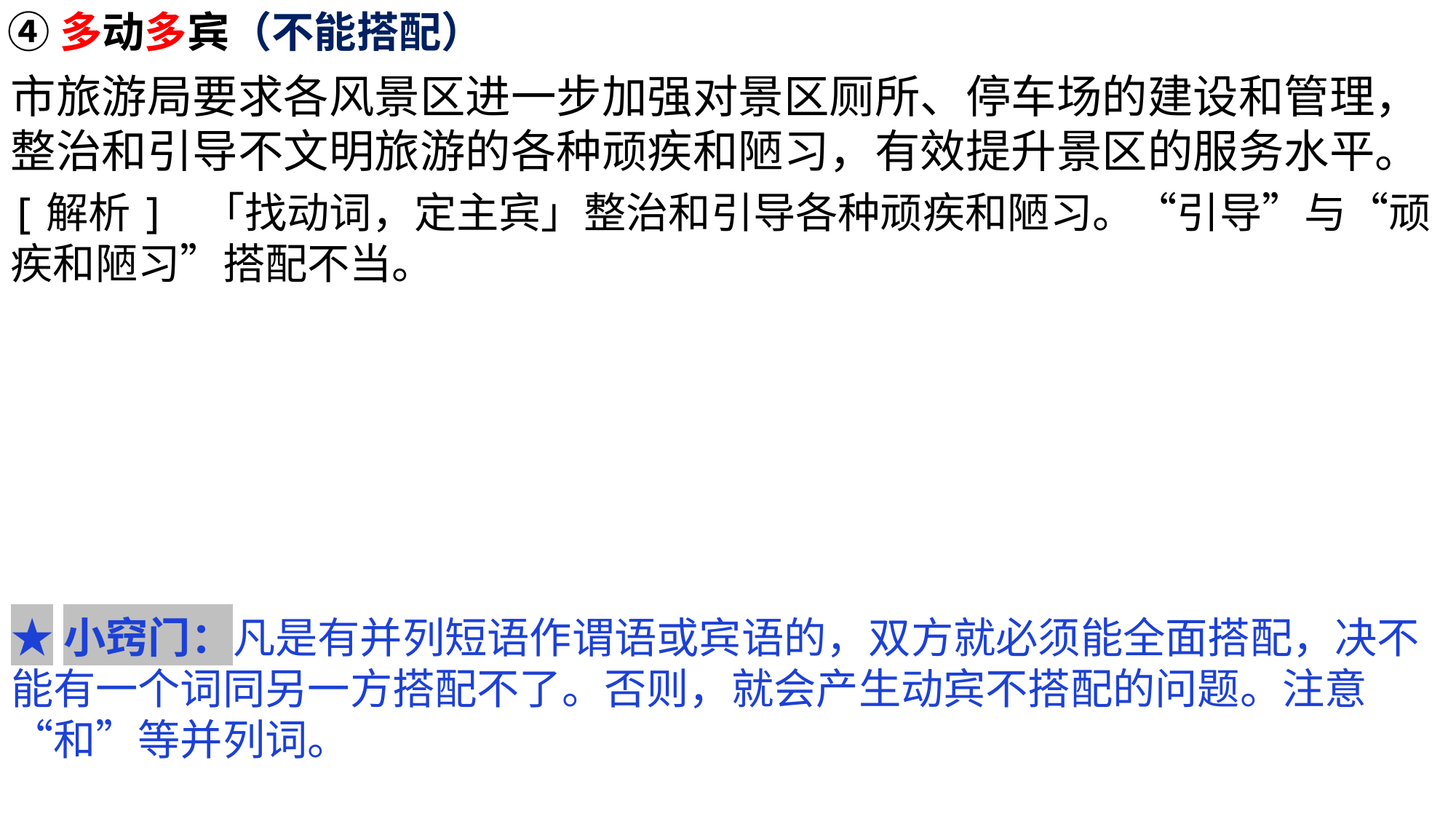

④多动多宾（不能搭配）
市旅游局要求各风景区进一步加强对景区厕所、停车场的建设和管理，整治和引导不文明旅游的各种顽疾和陋习，有效提升景区的服务水平。
[解析] 「找动词，定主宾」整治和引导各种顽疾和陋习。“引导”与“顽疾和陋习”搭配不当。
★小窍门：凡是有并列短语作谓语或宾语的，双方就必须能全面搭配，决不能有一个词同另一方搭配不了。否则，就会产生动宾不搭配的问题。注意“和”等并列词。